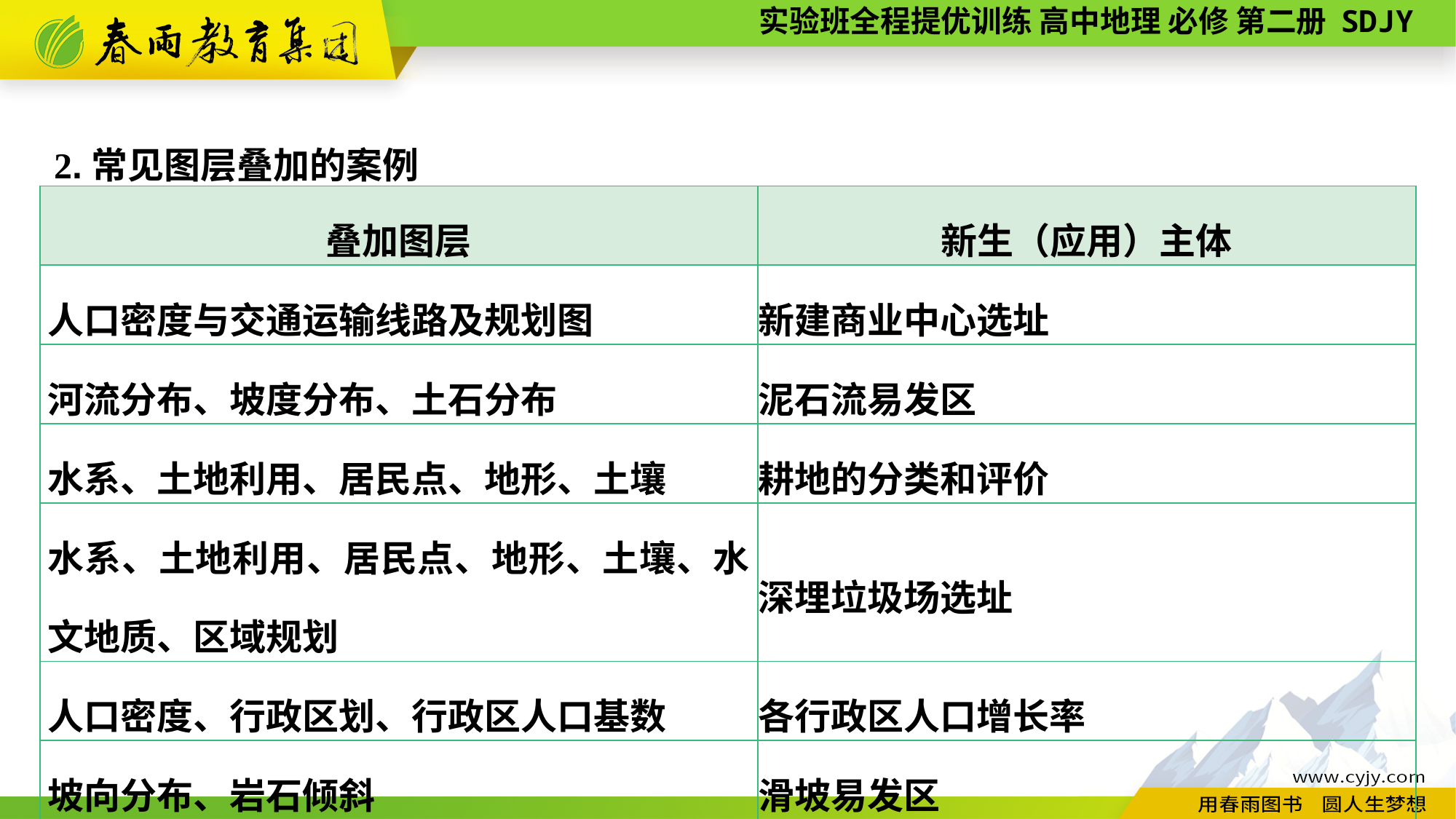

2.常见图层叠加的案例
| 叠加图层 | 新生（应用）主体 |
| --- | --- |
| 人口密度与交通运输线路及规划图 | 新建商业中心选址 |
| 河流分布、坡度分布、土石分布 | 泥石流易发区 |
| 水系、土地利用、居民点、地形、土壤 | 耕地的分类和评价 |
| 水系、土地利用、居民点、地形、土壤、水文地质、区域规划 | 深埋垃圾场选址 |
| 人口密度、行政区划、行政区人口基数 | 各行政区人口增长率 |
| 坡向分布、岩石倾斜 | 滑坡易发区 |